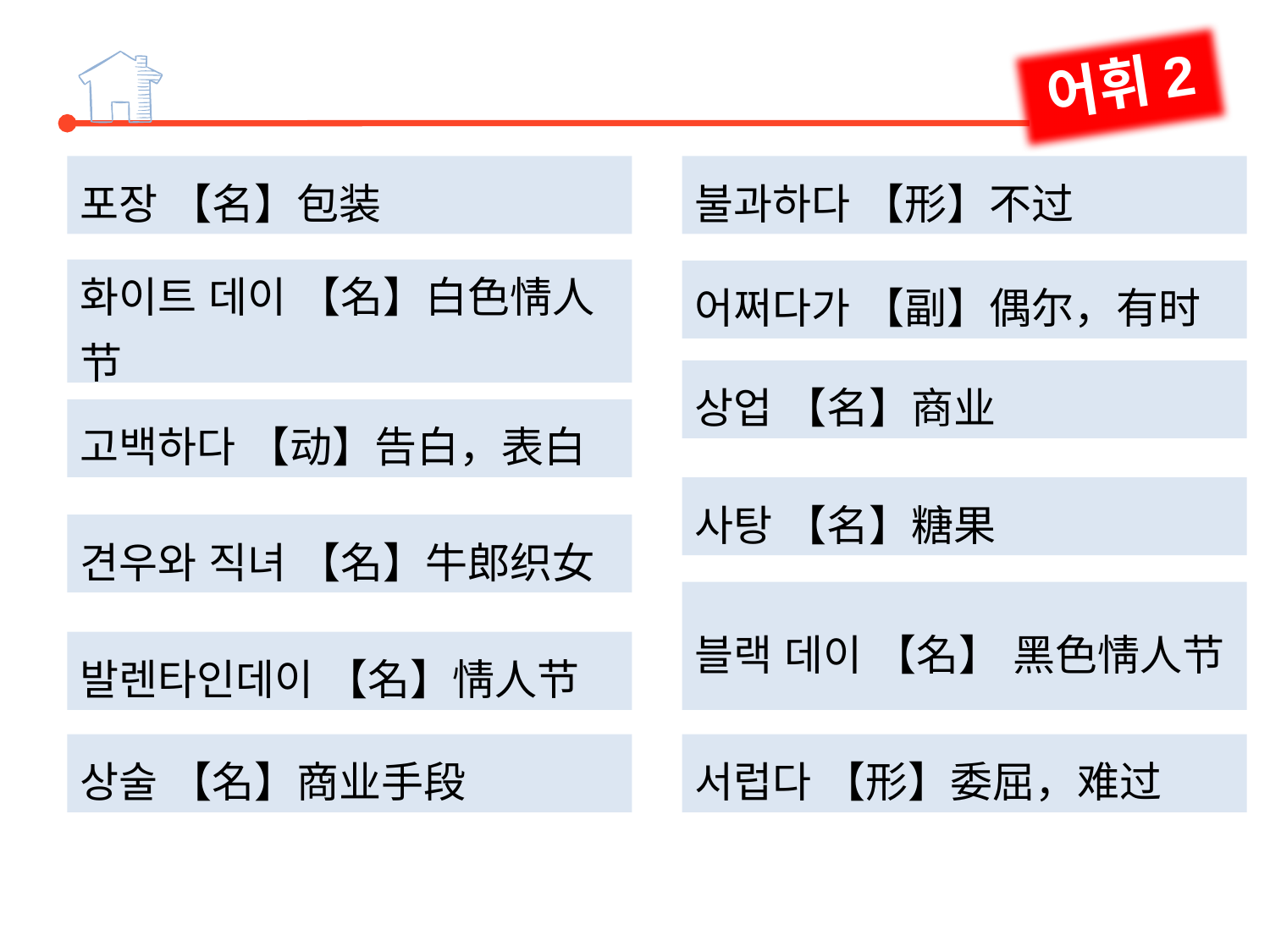

어휘2

포장 【名】包装
화이트 데이 【名】白色情人节
고백하다 【动】告白，表白
불과하다 【形】不过
어쩌다가 【副】偶尔，有时
상업 【名】商业
사탕 【名】糖果
블랙 데이 【名】 黑色情人节
서럽다 【形】委屈，难过
견우와 직녀 【名】牛郎织女
발렌타인데이 【名】情人节
상술 【名】商业手段